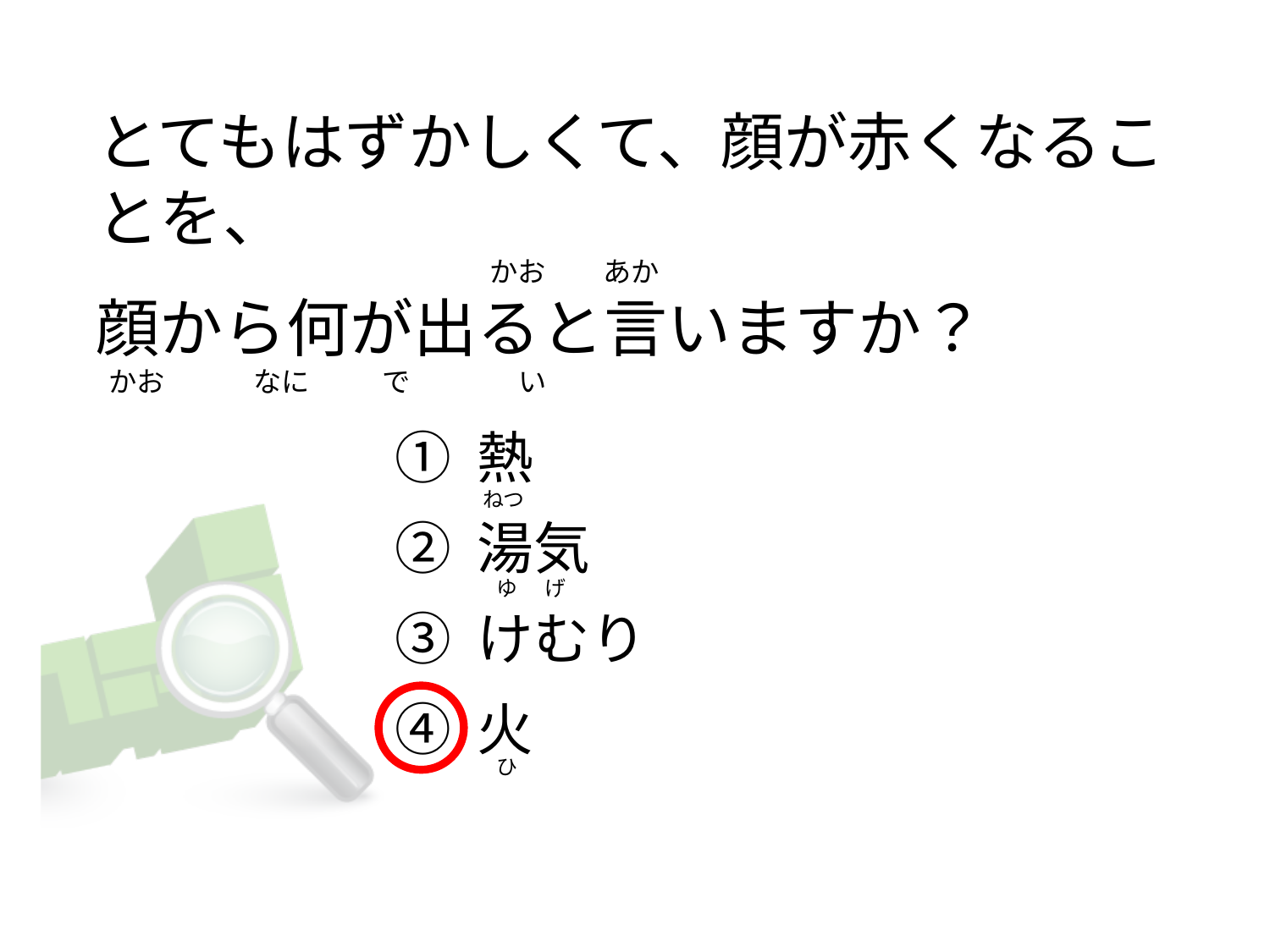

# とてもはずかしくて、顔が赤くなることを、                                                                かお         あか 顔から何が出ると言いますか？  かお              なに       　で                 い
① 熱
② 湯気
③ けむり
④ 火
ねつ
  ゆ      げ

  ひ